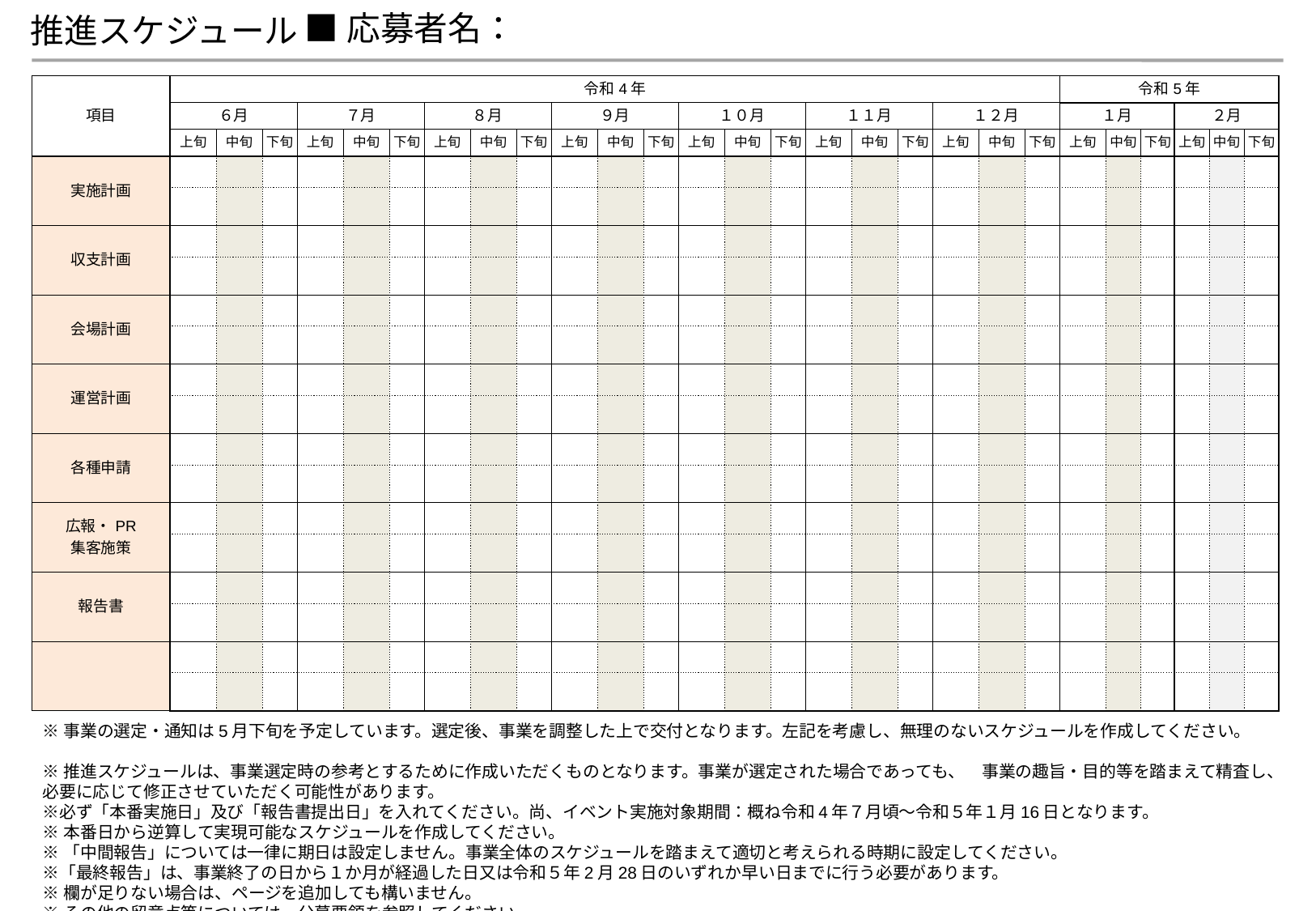

推進スケジュール
■応募者名：
| 項目 | 令和4年 |  |  |  |  |  |  |  |  |  |  |  |  |  |  |  |  |  |  |  |  | 令和5年 |  |  |  |  |  |
| --- | --- | --- | --- | --- | --- | --- | --- | --- | --- | --- | --- | --- | --- | --- | --- | --- | --- | --- | --- | --- | --- | --- | --- | --- | --- | --- | --- |
|  | ６月 |  |  | ７月 |  |  | ８月 |  |  | ９月 |  |  | １０月 |  |  | １１月 |  |  | １２月 |  |  | １月 |  |  | ２月 |  |  |
|  | 上旬 | 中旬 | 下旬 | 上旬 | 中旬 | 下旬 | 上旬 | 中旬 | 下旬 | 上旬 | 中旬 | 下旬 | 上旬 | 中旬 | 下旬 | 上旬 | 中旬 | 下旬 | 上旬 | 中旬 | 下旬 | 上旬 | 中旬 | 下旬 | 上旬 | 中旬 | 下旬 |
| 実施計画 |  |  |  |  |  |  |  |  |  |  |  |  |  |  |  |  |  |  |  |  |  |  |  |  |  |  |  |
|  |  |  |  |  |  |  |  |  |  |  |  |  |  |  |  |  |  |  |  |  |  |  |  |  |  |  |  |
| 収支計画 |  |  |  |  |  |  |  |  |  |  |  |  |  |  |  |  |  |  |  |  |  |  |  |  |  |  |  |
|  |  |  |  |  |  |  |  |  |  |  |  |  |  |  |  |  |  |  |  |  |  |  |  |  |  |  |  |
| 会場計画 |  |  |  |  |  |  |  |  |  |  |  |  |  |  |  |  |  |  |  |  |  |  |  |  |  |  |  |
|  |  |  |  |  |  |  |  |  |  |  |  |  |  |  |  |  |  |  |  |  |  |  |  |  |  |  |  |
| 運営計画 |  |  |  |  |  |  |  |  |  |  |  |  |  |  |  |  |  |  |  |  |  |  |  |  |  |  |  |
|  |  |  |  |  |  |  |  |  |  |  |  |  |  |  |  |  |  |  |  |  |  |  |  |  |  |  |  |
| 各種申請 |  |  |  |  |  |  |  |  |  |  |  |  |  |  |  |  |  |  |  |  |  |  |  |  |  |  |  |
|  |  |  |  |  |  |  |  |  |  |  |  |  |  |  |  |  |  |  |  |  |  |  |  |  |  |  |  |
| 広報・PR 集客施策 |  |  |  |  |  |  |  |  |  |  |  |  |  |  |  |  |  |  |  |  |  |  |  |  |  |  |  |
|  |  |  |  |  |  |  |  |  |  |  |  |  |  |  |  |  |  |  |  |  |  |  |  |  |  |  |  |
| 報告書 |  |  |  |  |  |  |  |  |  |  |  |  |  |  |  |  |  |  |  |  |  |  |  |  |  |  |  |
|  |  |  |  |  |  |  |  |  |  |  |  |  |  |  |  |  |  |  |  |  |  |  |  |  |  |  |  |
|  |  |  |  |  |  |  |  |  |  |  |  |  |  |  |  |  |  |  |  |  |  |  |  |  |  |  |  |
|  |  |  |  |  |  |  |  |  |  |  |  |  |  |  |  |  |  |  |  |  |  |  |  |  |  |  |  |
※事業の選定・通知は5月下旬を予定しています。選定後、事業を調整した上で交付となります。左記を考慮し、無理のないスケジュールを作成してください。
※推進スケジュールは、事業選定時の参考とするために作成いただくものとなります。事業が選定された場合であっても、　事業の趣旨・目的等を踏まえて精査し、必要に応じて修正させていただく可能性があります。
※必ず「本番実施日」及び「報告書提出日」を入れてください。尚、イベント実施対象期間：概ね令和4年７月頃～令和５年１月16日となります。
※本番日から逆算して実現可能なスケジュールを作成してください。
※「中間報告」については一律に期日は設定しません。事業全体のスケジュールを踏まえて適切と考えられる時期に設定してください。
※「最終報告」は、事業終了の日から１か月が経過した日又は令和５年2月28日のいずれか早い日までに行う必要があります。
※欄が足りない場合は、ページを追加しても構いません。
※その他の留意点等については、公募要領を参照してください。